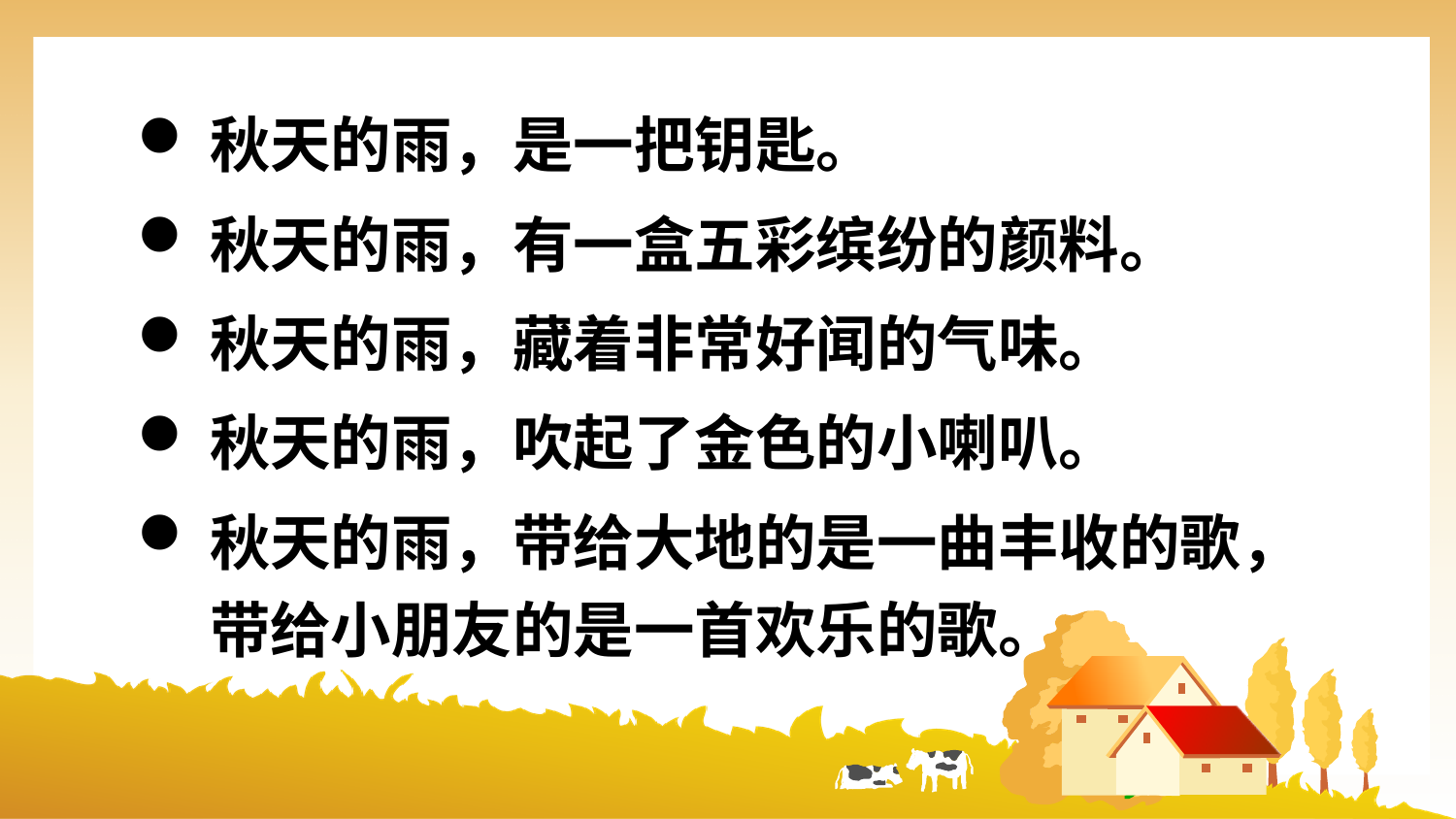

秋天的雨，是一把钥匙。
秋天的雨，有一盒五彩缤纷的颜料。
秋天的雨，藏着非常好闻的气味。
秋天的雨，吹起了金色的小喇叭。
秋天的雨，带给大地的是一曲丰收的歌，带给小朋友的是一首欢乐的歌。